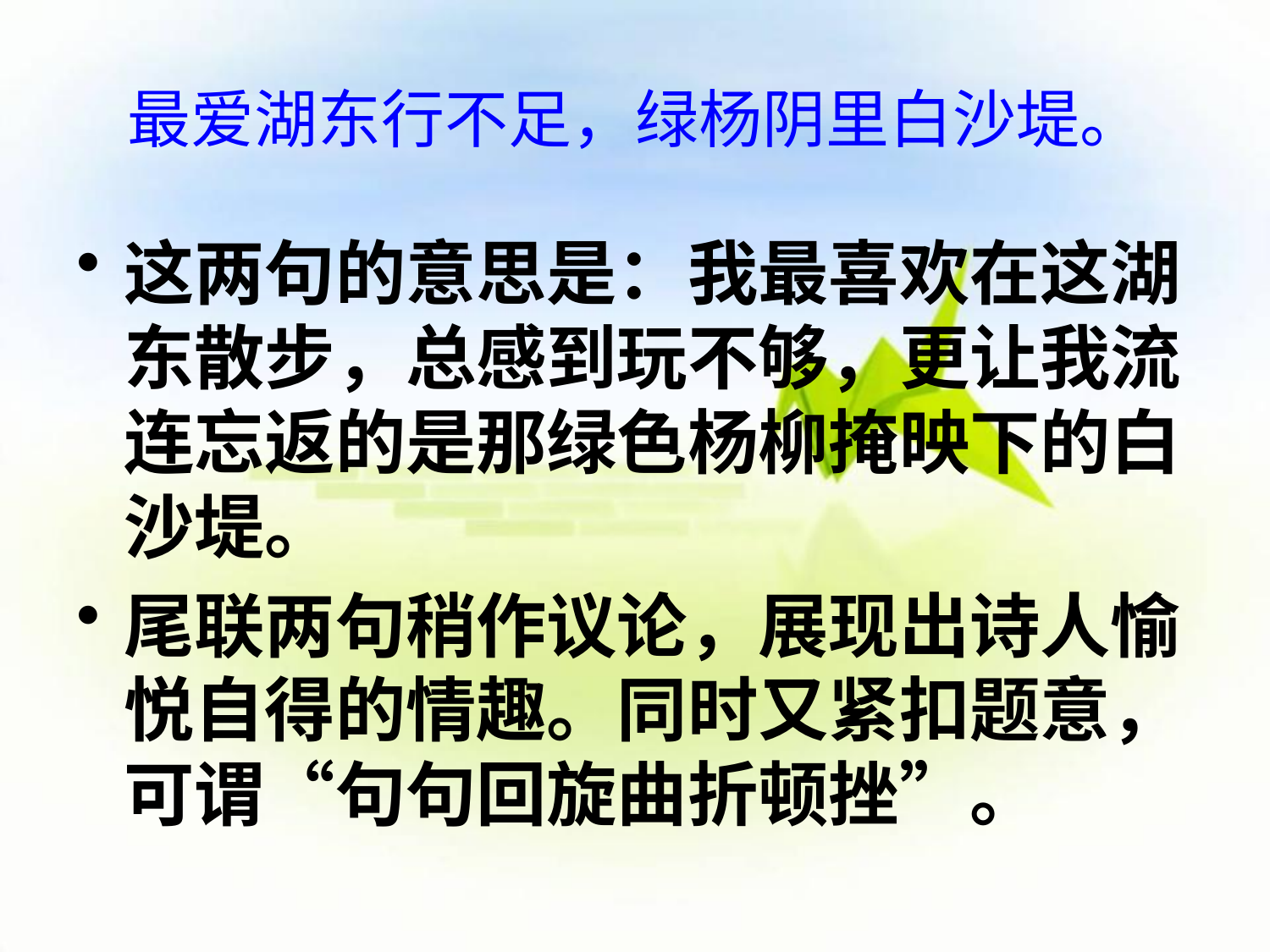

# 最爱湖东行不足，绿杨阴里白沙堤。
这两句的意思是：我最喜欢在这湖东散步，总感到玩不够，更让我流连忘返的是那绿色杨柳掩映下的白沙堤。
尾联两句稍作议论，展现出诗人愉悦自得的情趣。同时又紧扣题意，可谓“句句回旋曲折顿挫”。